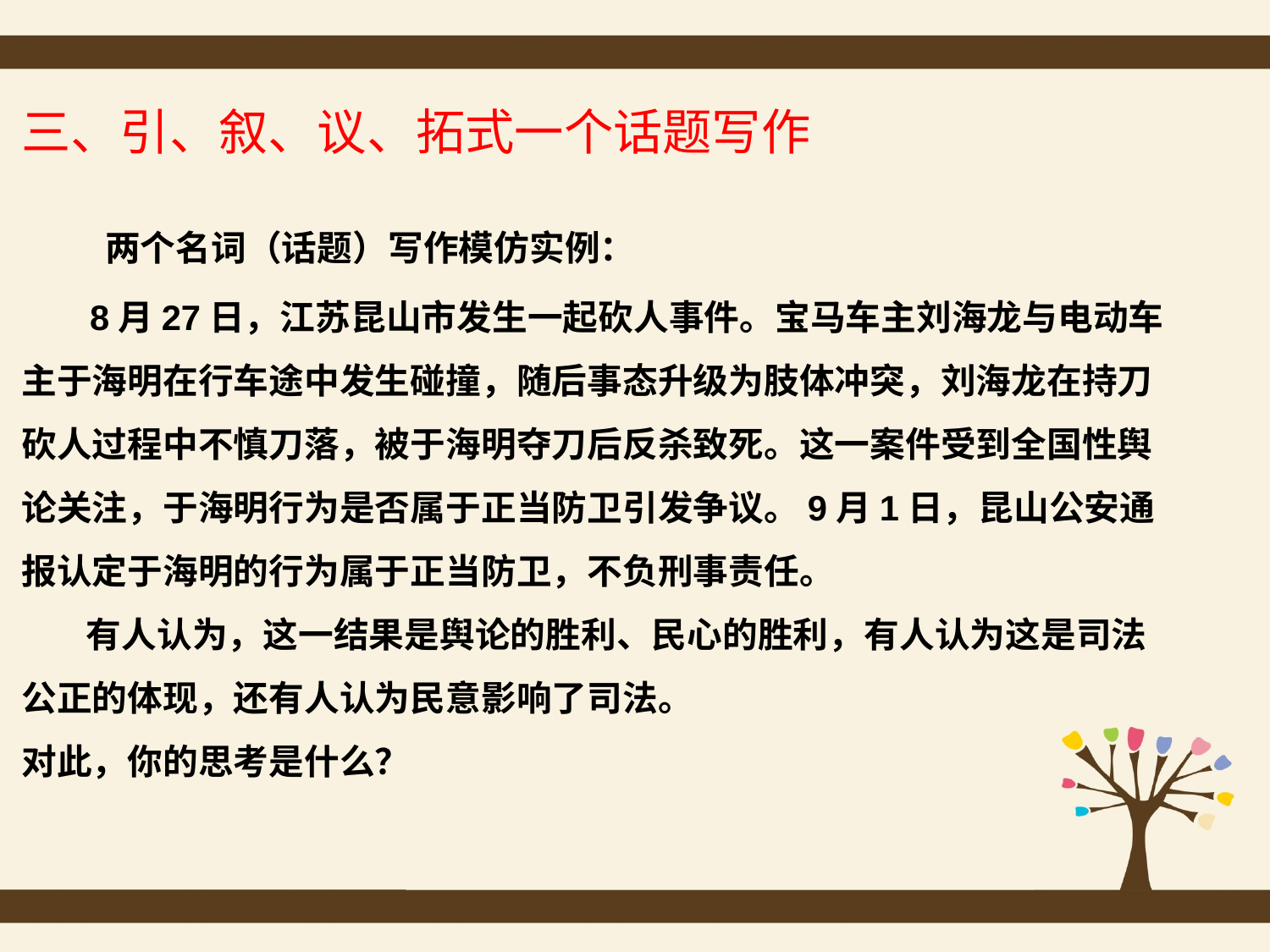

三、引、叙、议、拓式一个话题写作
      两个名词（话题）写作模仿实例：
       8月27日，江苏昆山市发生一起砍人事件。宝马车主刘海龙与电动车主于海明在行车途中发生碰撞，随后事态升级为肢体冲突，刘海龙在持刀砍人过程中不慎刀落，被于海明夺刀后反杀致死。这一案件受到全国性舆论关注，于海明行为是否属于正当防卫引发争议。9月1日，昆山公安通报认定于海明的行为属于正当防卫，不负刑事责任。
       有人认为，这一结果是舆论的胜利、民心的胜利，有人认为这是司法公正的体现，还有人认为民意影响了司法。
对此，你的思考是什么？